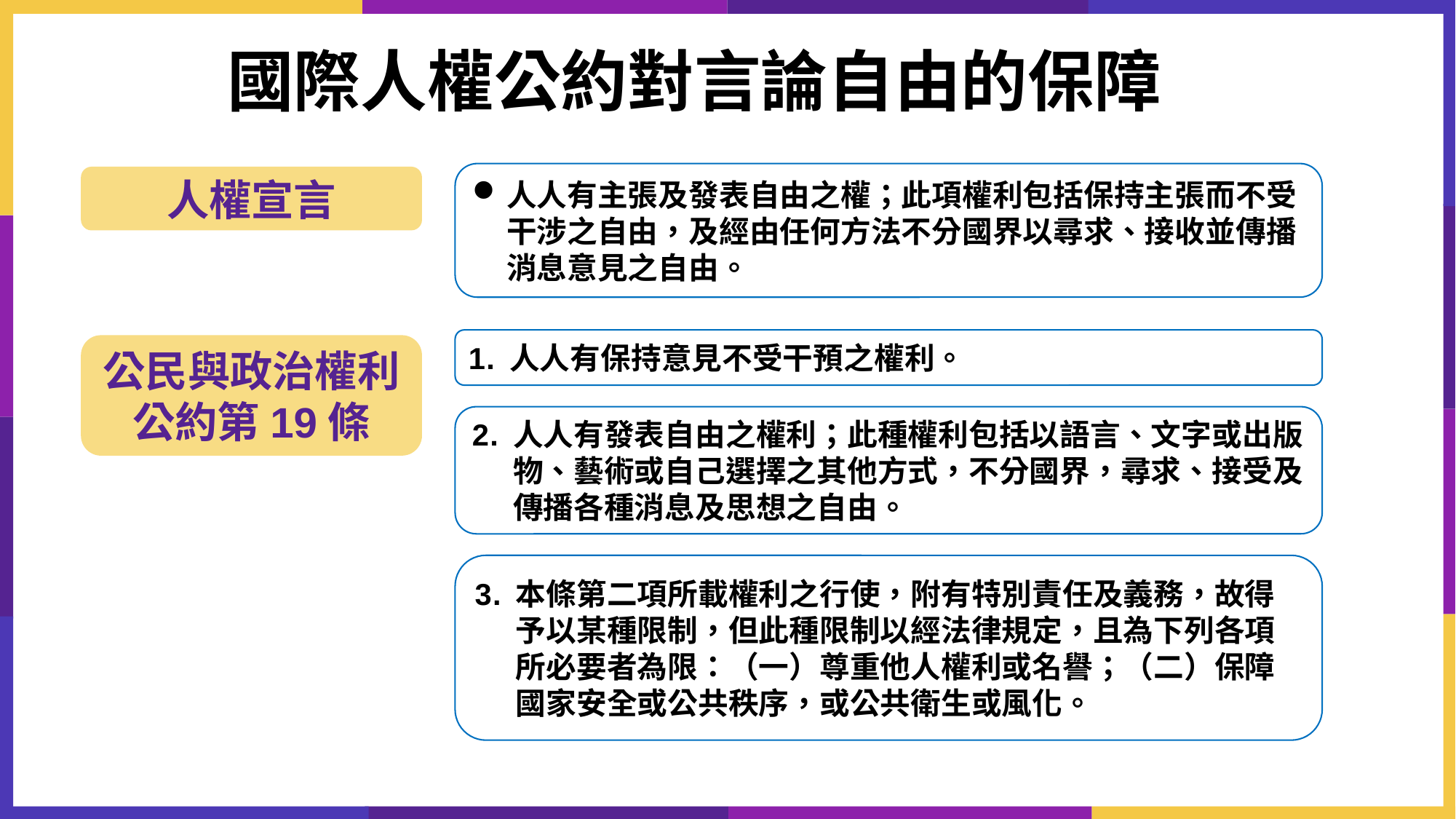

國際人權公約對言論自由的保障
人人有主張及發表自由之權；此項權利包括保持主張而不受干涉之自由，及經由任何方法不分國界以尋求、接收並傳播消息意見之自由。
人權宣言
人人有保持意見不受干預之權利。
公民與政治權利公約第19條
人人有發表自由之權利；此種權利包括以語言、文字或出版物、藝術或自己選擇之其他方式，不分國界，尋求、接受及傳播各種消息及思想之自由。
本條第二項所載權利之行使，附有特別責任及義務，故得予以某種限制，但此種限制以經法律規定，且為下列各項所必要者為限：（一）尊重他人權利或名譽；（二）保障國家安全或公共秩序，或公共衛生或風化。